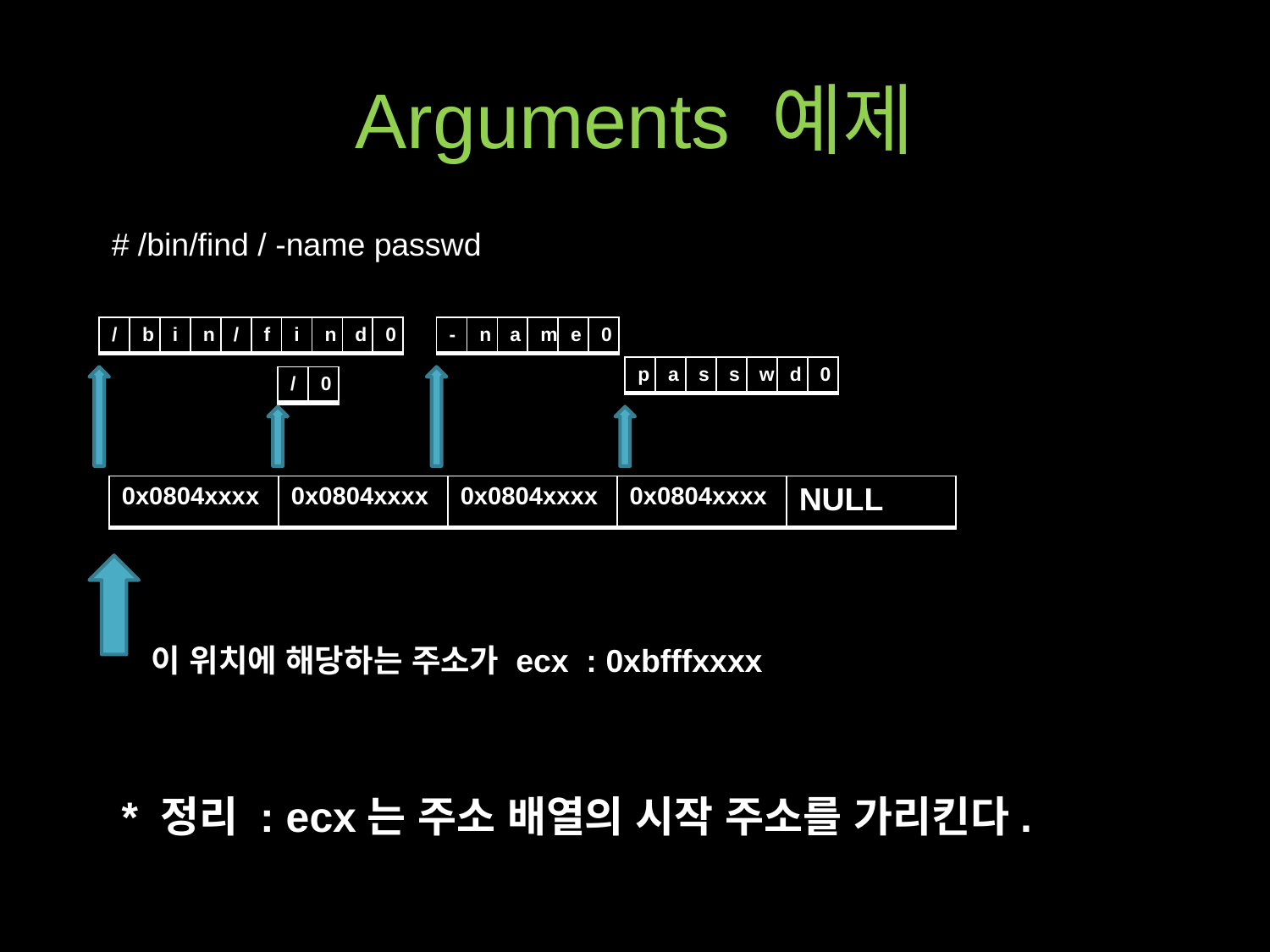

# Arguments 예제
# /bin/find / -name passwd
| / | b | i | n | / | f | i | n | d | 0 |
| --- | --- | --- | --- | --- | --- | --- | --- | --- | --- |
| - | n | a | m | e | 0 |
| --- | --- | --- | --- | --- | --- |
| p | a | s | s | w | d | 0 |
| --- | --- | --- | --- | --- | --- | --- |

| / | 0 |
| --- | --- |

| 0x0804xxxx | 0x0804xxxx | 0x0804xxxx | 0x0804xxxx | NULL |
| --- | --- | --- | --- | --- |

이 위치에 해당하는 주소가 ecx  : 0xbfffxxxx
* 정리 : ecx는 주소 배열의 시작 주소를 가리킨다.